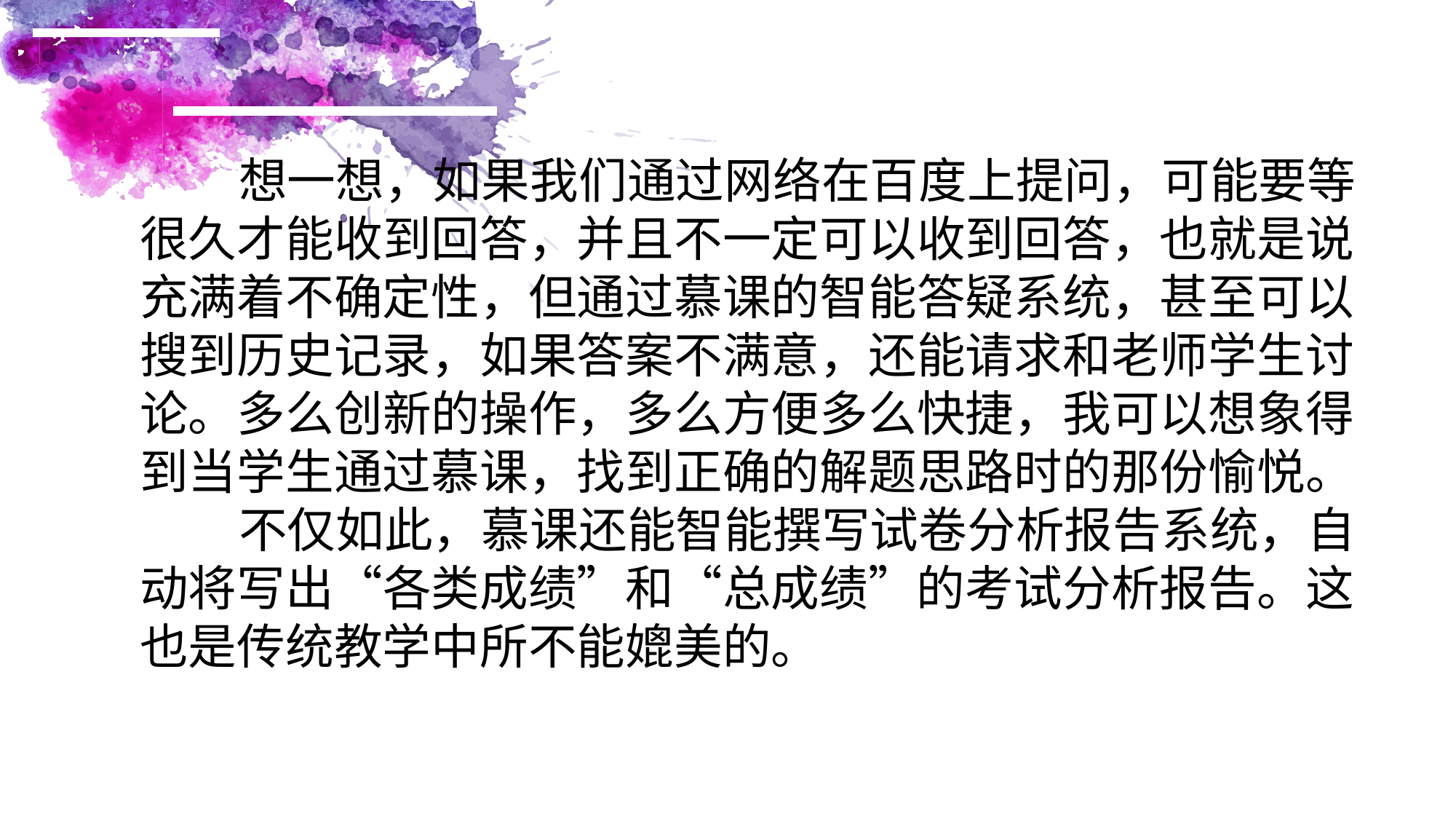

想一想，如果我们通过网络在百度上提问，可能要等很久才能收到回答，并且不一定可以收到回答，也就是说充满着不确定性，但通过慕课的智能答疑系统，甚至可以搜到历史记录，如果答案不满意，还能请求和老师学生讨论。多么创新的操作，多么方便多么快捷，我可以想象得到当学生通过慕课，找到正确的解题思路时的那份愉悦。
        不仅如此，慕课还能智能撰写试卷分析报告系统，自动将写出“各类成绩”和“总成绩”的考试分析报告。这也是传统教学中所不能媲美的。